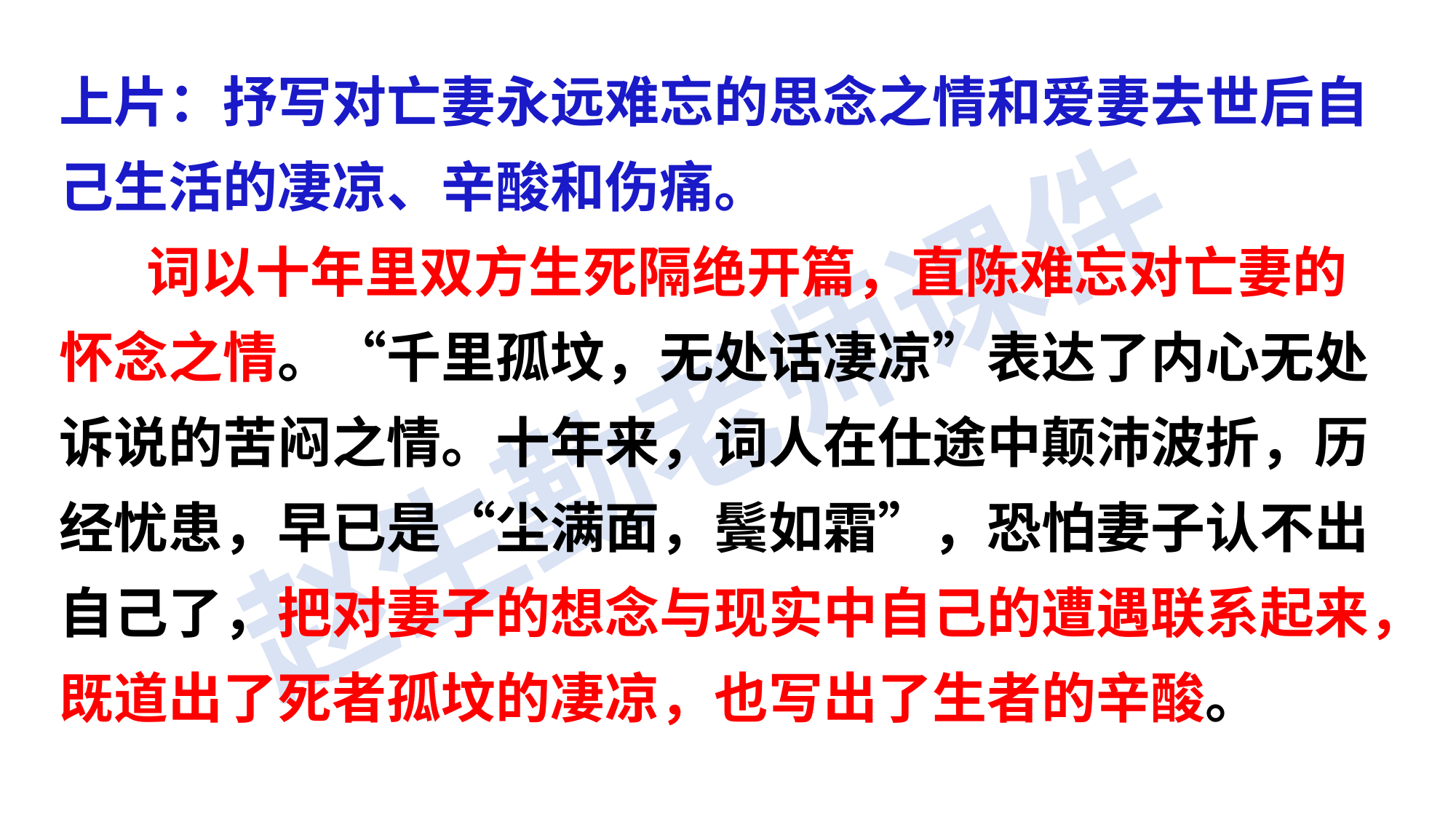

上片：抒写对亡妻永远难忘的思念之情和爱妻去世后自己生活的凄凉、辛酸和伤痛。
      词以十年里双方生死隔绝开篇，直陈难忘对亡妻的怀念之情。“千里孤坟，无处话凄凉”表达了内心无处诉说的苦闷之情。十年来，词人在仕途中颠沛波折，历经忧患，早已是“尘满面，鬓如霜”，恐怕妻子认不出自己了，把对妻子的想念与现实中自己的遭遇联系起来，既道出了死者孤坟的凄凉，也写出了生者的辛酸。